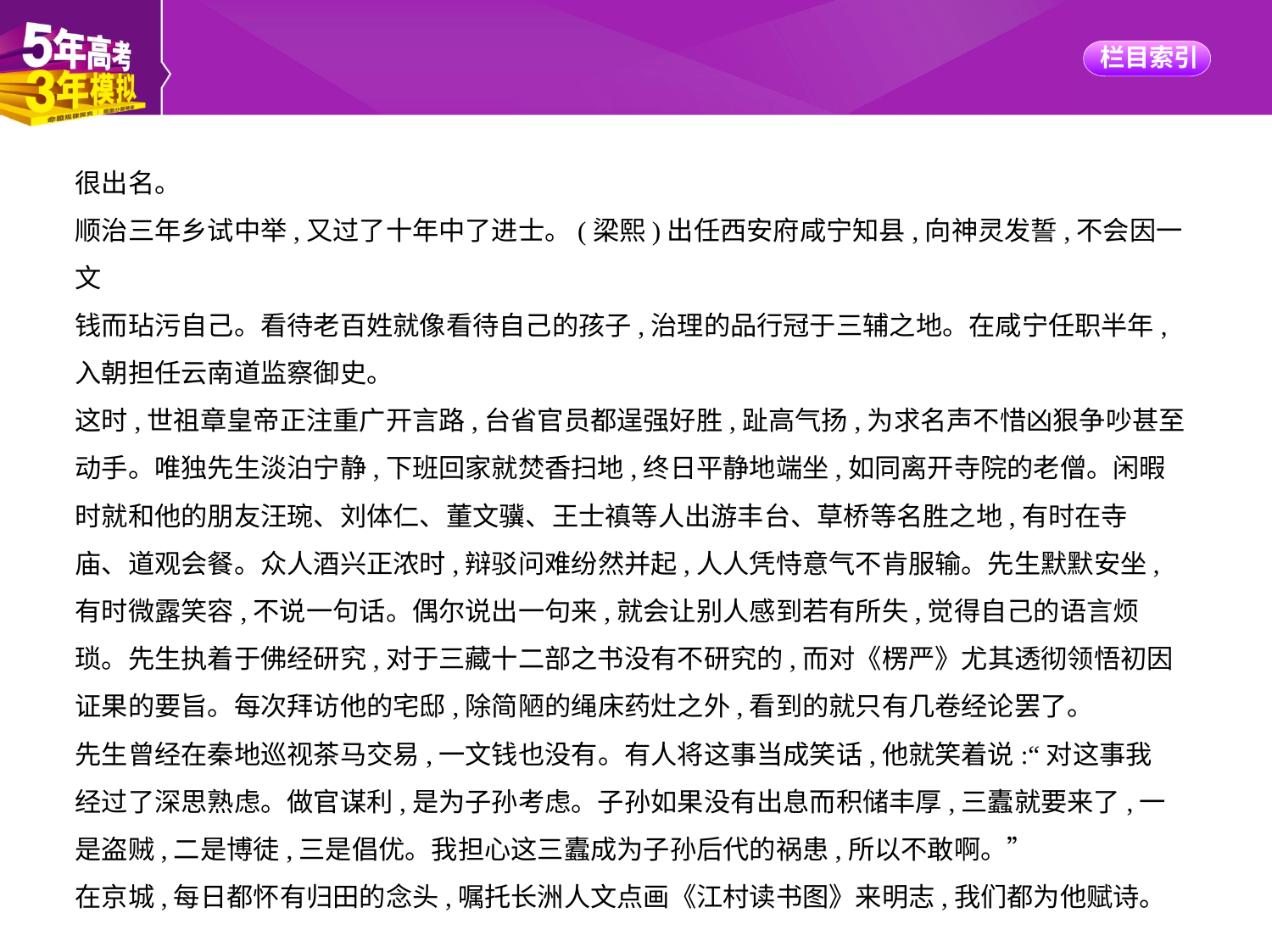

很出名。
顺治三年乡试中举,又过了十年中了进士。(梁熙)出任西安府咸宁知县,向神灵发誓,不会因一文
钱而玷污自己。看待老百姓就像看待自己的孩子,治理的品行冠于三辅之地。在咸宁任职半年,
入朝担任云南道监察御史。
这时,世祖章皇帝正注重广开言路,台省官员都逞强好胜,趾高气扬,为求名声不惜凶狠争吵甚至
动手。唯独先生淡泊宁静,下班回家就焚香扫地,终日平静地端坐,如同离开寺院的老僧。闲暇
时就和他的朋友汪琬、刘体仁、董文骥、王士禛等人出游丰台、草桥等名胜之地,有时在寺
庙、道观会餐。众人酒兴正浓时,辩驳问难纷然并起,人人凭恃意气不肯服输。先生默默安坐,
有时微露笑容,不说一句话。偶尔说出一句来,就会让别人感到若有所失,觉得自己的语言烦
琐。先生执着于佛经研究,对于三藏十二部之书没有不研究的,而对《楞严》尤其透彻领悟初因
证果的要旨。每次拜访他的宅邸,除简陋的绳床药灶之外,看到的就只有几卷经论罢了。
先生曾经在秦地巡视茶马交易,一文钱也没有。有人将这事当成笑话,他就笑着说:“对这事我
经过了深思熟虑。做官谋利,是为子孙考虑。子孙如果没有出息而积储丰厚,三蠹就要来了,一
是盗贼,二是博徒,三是倡优。我担心这三蠹成为子孙后代的祸患,所以不敢啊。”
在京城,每日都怀有归田的念头,嘱托长洲人文点画《江村读书图》来明志,我们都为他赋诗。